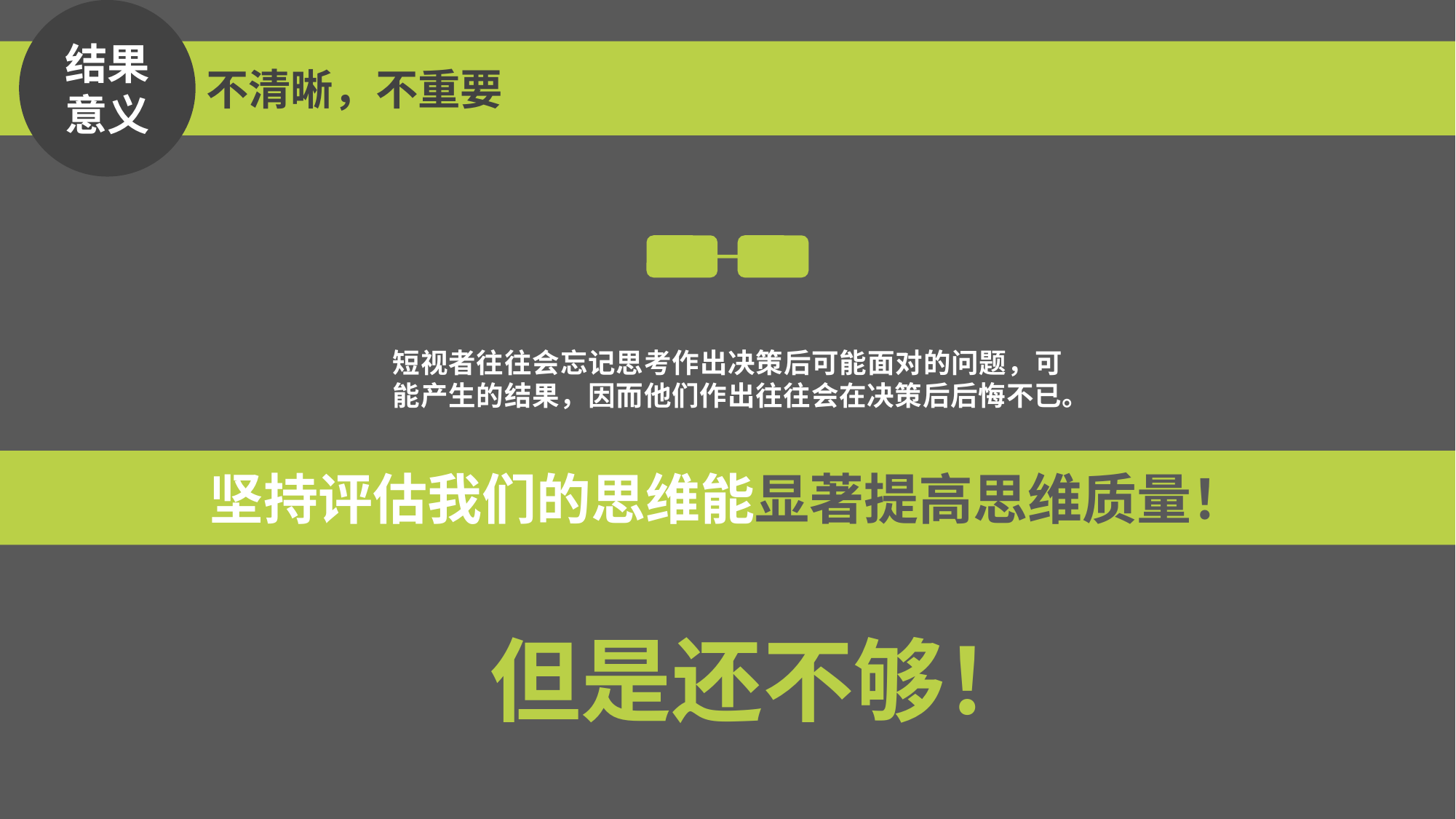

结果意义

不清晰，不重要

短视者往往会忘记思考作出决策后可能面对的问题，可能产生的结果，因而他们作出往往会在决策后后悔不已。
坚持评估我们的思维能显著提高思维质量！
但是还不够！